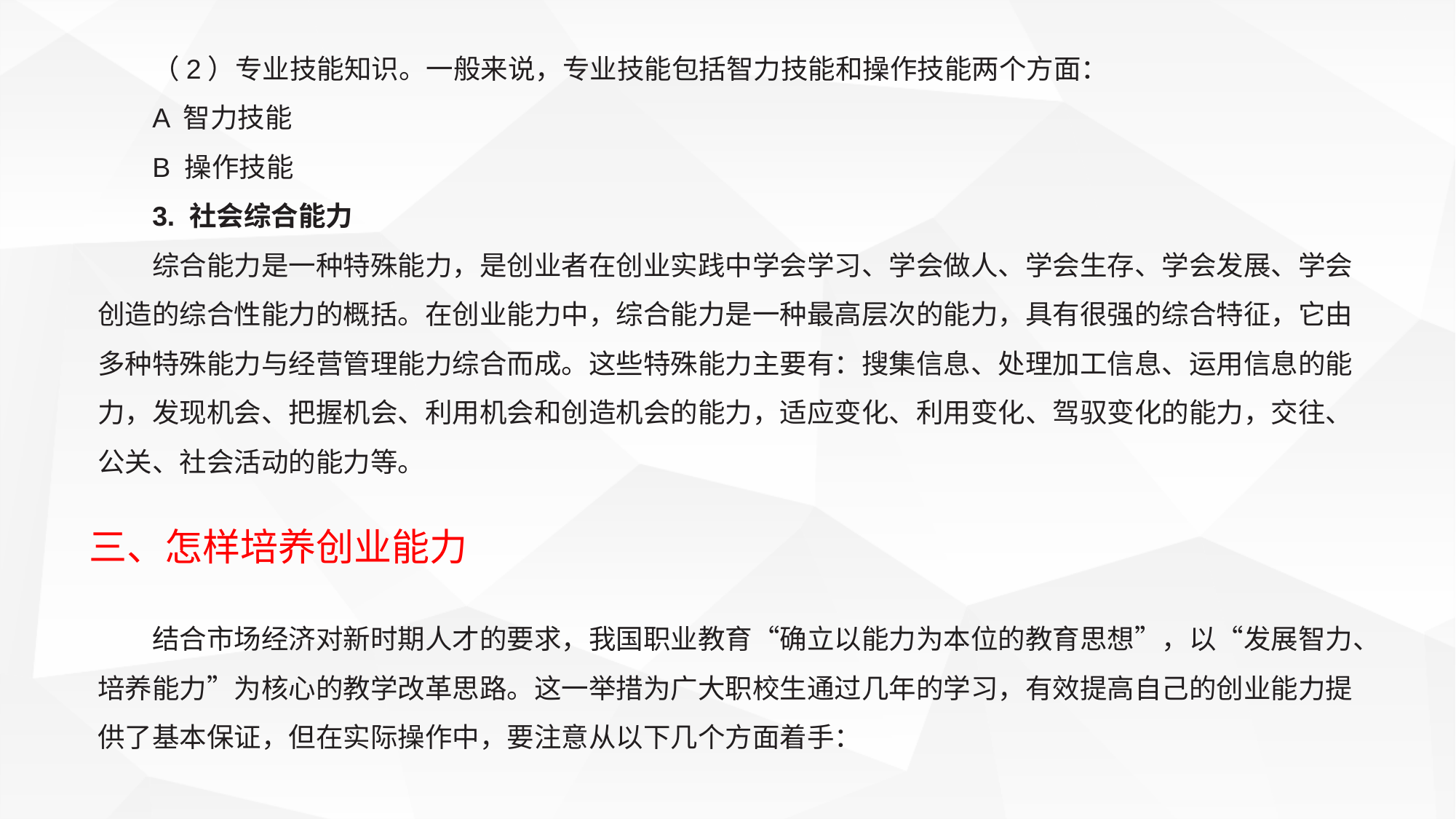

（2）专业技能知识。一般来说，专业技能包括智力技能和操作技能两个方面：
A 智力技能
B 操作技能
3. 社会综合能力
综合能力是一种特殊能力，是创业者在创业实践中学会学习、学会做人、学会生存、学会发展、学会创造的综合性能力的概括。在创业能力中，综合能力是一种最高层次的能力，具有很强的综合特征，它由多种特殊能力与经营管理能力综合而成。这些特殊能力主要有：搜集信息、处理加工信息、运用信息的能力，发现机会、把握机会、利用机会和创造机会的能力，适应变化、利用变化、驾驭变化的能力，交往、公关、社会活动的能力等。
三、怎样培养创业能力
结合市场经济对新时期人才的要求，我国职业教育“确立以能力为本位的教育思想”，以“发展智力、培养能力”为核心的教学改革思路。这一举措为广大职校生通过几年的学习，有效提高自己的创业能力提供了基本保证，但在实际操作中，要注意从以下几个方面着手：